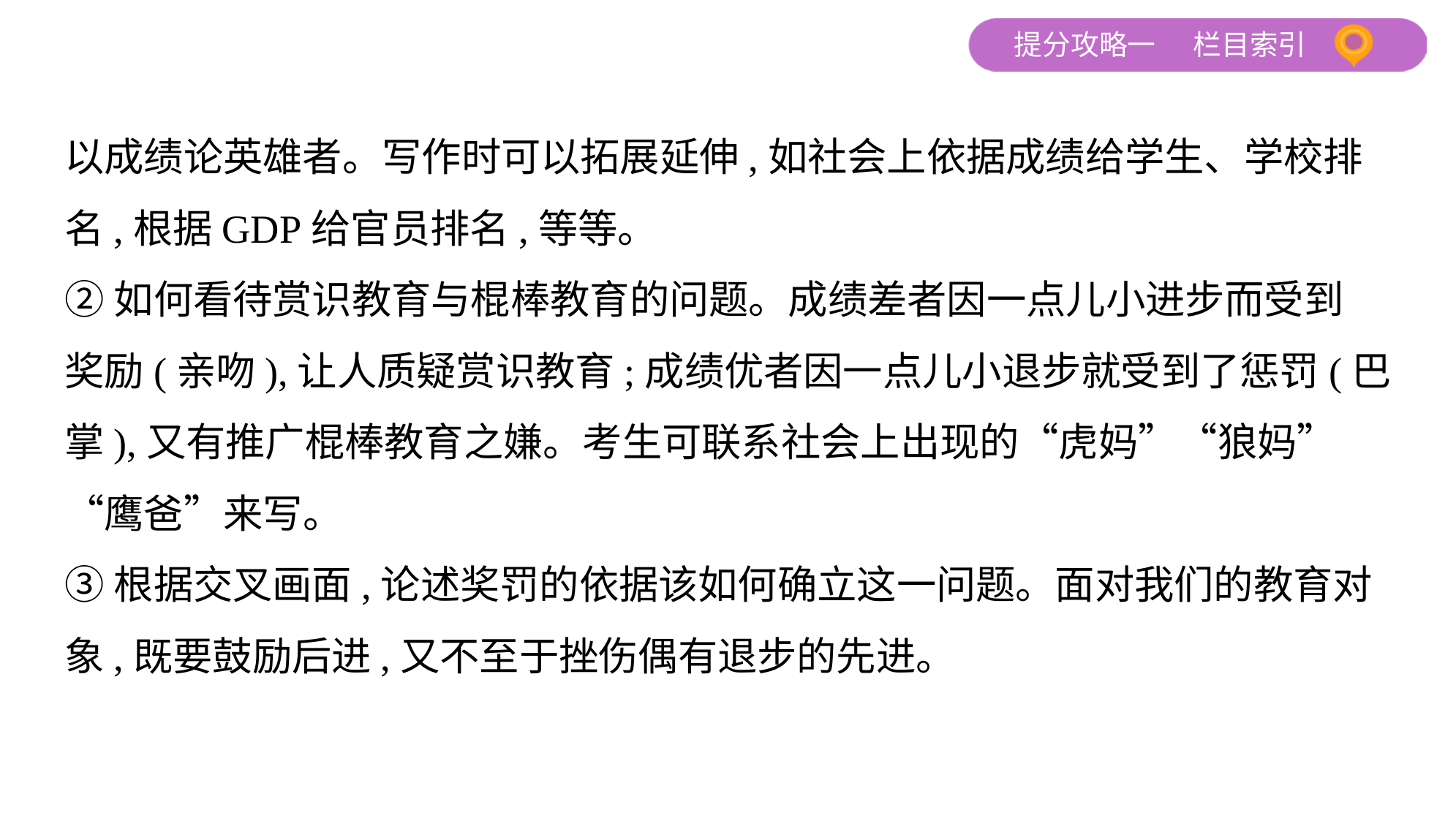

以成绩论英雄者。写作时可以拓展延伸,如社会上依据成绩给学生、学校排
名,根据GDP给官员排名,等等。
②如何看待赏识教育与棍棒教育的问题。成绩差者因一点儿小进步而受到
奖励(亲吻),让人质疑赏识教育;成绩优者因一点儿小退步就受到了惩罚(巴
掌),又有推广棍棒教育之嫌。考生可联系社会上出现的“虎妈”“狼妈”
“鹰爸”来写。
③根据交叉画面,论述奖罚的依据该如何确立这一问题。面对我们的教育对
象,既要鼓励后进,又不至于挫伤偶有退步的先进。